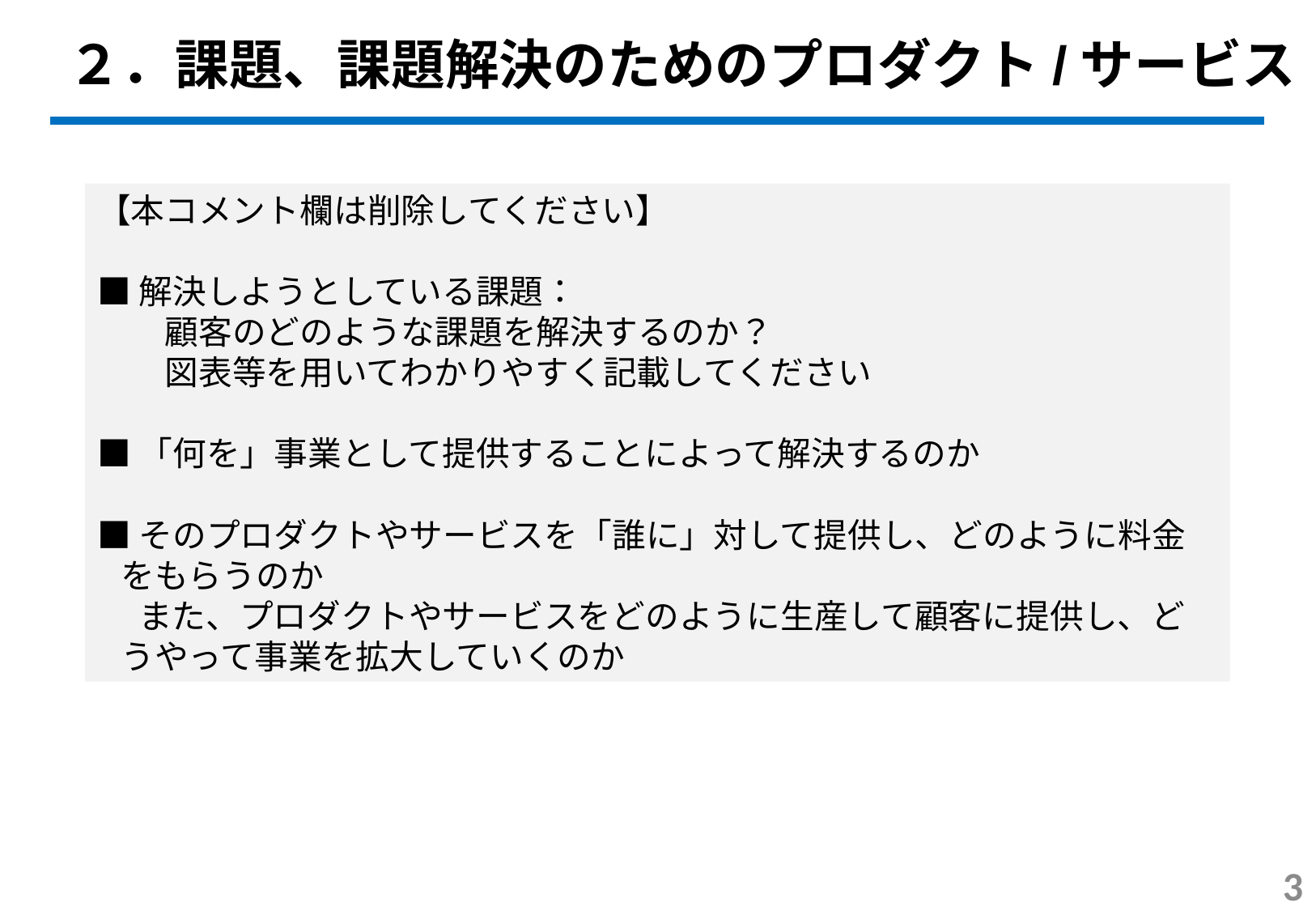

２．課題、課題解決のためのプロダクト/サービス
【本コメント欄は削除してください】

■解決しようとしている課題：
　　顧客のどのような課題を解決するのか？
　　図表等を用いてわかりやすく記載してください

■「何を」事業として提供することによって解決するのか

■そのプロダクトやサービスを「誰に」対して提供し、どのように料金をもらうのか
　 また、プロダクトやサービスをどのように生産して顧客に提供し、どうやって事業を拡大していくのか
3